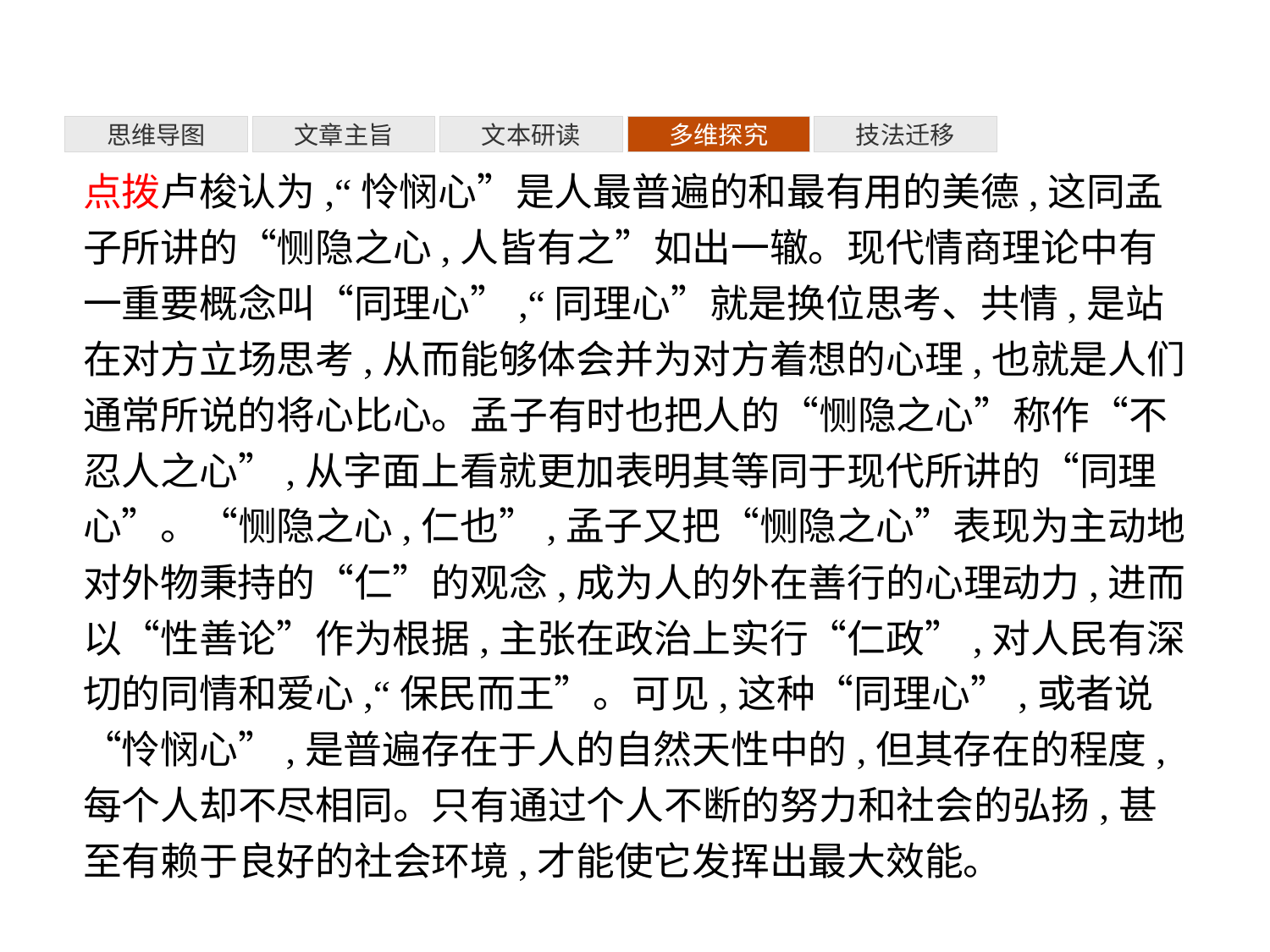

多维探究
思维导图
文章主旨
文本研读
技法迁移
点拨卢梭认为,“怜悯心”是人最普遍的和最有用的美德,这同孟子所讲的“恻隐之心,人皆有之”如出一辙。现代情商理论中有一重要概念叫“同理心”,“同理心”就是换位思考、共情,是站在对方立场思考,从而能够体会并为对方着想的心理,也就是人们通常所说的将心比心。孟子有时也把人的“恻隐之心”称作“不忍人之心”,从字面上看就更加表明其等同于现代所讲的“同理心”。“恻隐之心,仁也”,孟子又把“恻隐之心”表现为主动地对外物秉持的“仁”的观念,成为人的外在善行的心理动力,进而以“性善论”作为根据,主张在政治上实行“仁政”,对人民有深切的同情和爱心,“保民而王”。可见,这种“同理心”,或者说“怜悯心”,是普遍存在于人的自然天性中的,但其存在的程度,每个人却不尽相同。只有通过个人不断的努力和社会的弘扬,甚至有赖于良好的社会环境,才能使它发挥出最大效能。